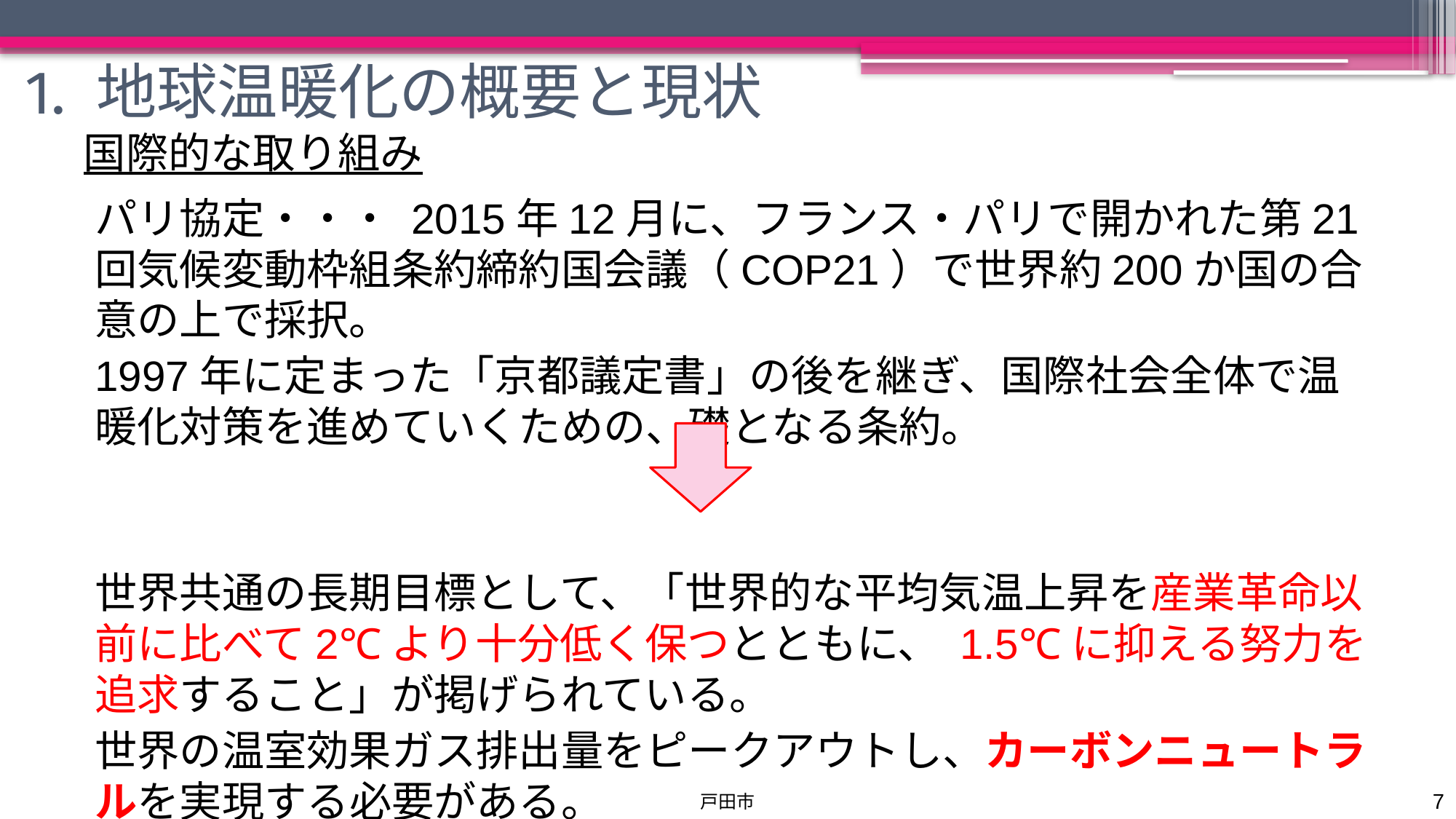

1. 地球温暖化の概要と現状
国際的な取り組み
パリ協定・・・ 2015年12月に、フランス・パリで開かれた第21回気候変動枠組条約締約国会議（COP21）で世界約200か国の合意の上で採択。
1997年に定まった「京都議定書」の後を継ぎ、国際社会全体で温暖化対策を進めていくための、礎となる条約。

世界共通の長期目標として、「世界的な平均気温上昇を産業革命以前に比べて2℃より十分低く保つとともに、 1.5℃に抑える努力を追求すること」が掲げられている。
世界の温室効果ガス排出量をピークアウトし、カーボンニュートラルを実現する必要がある。

7
戸田市